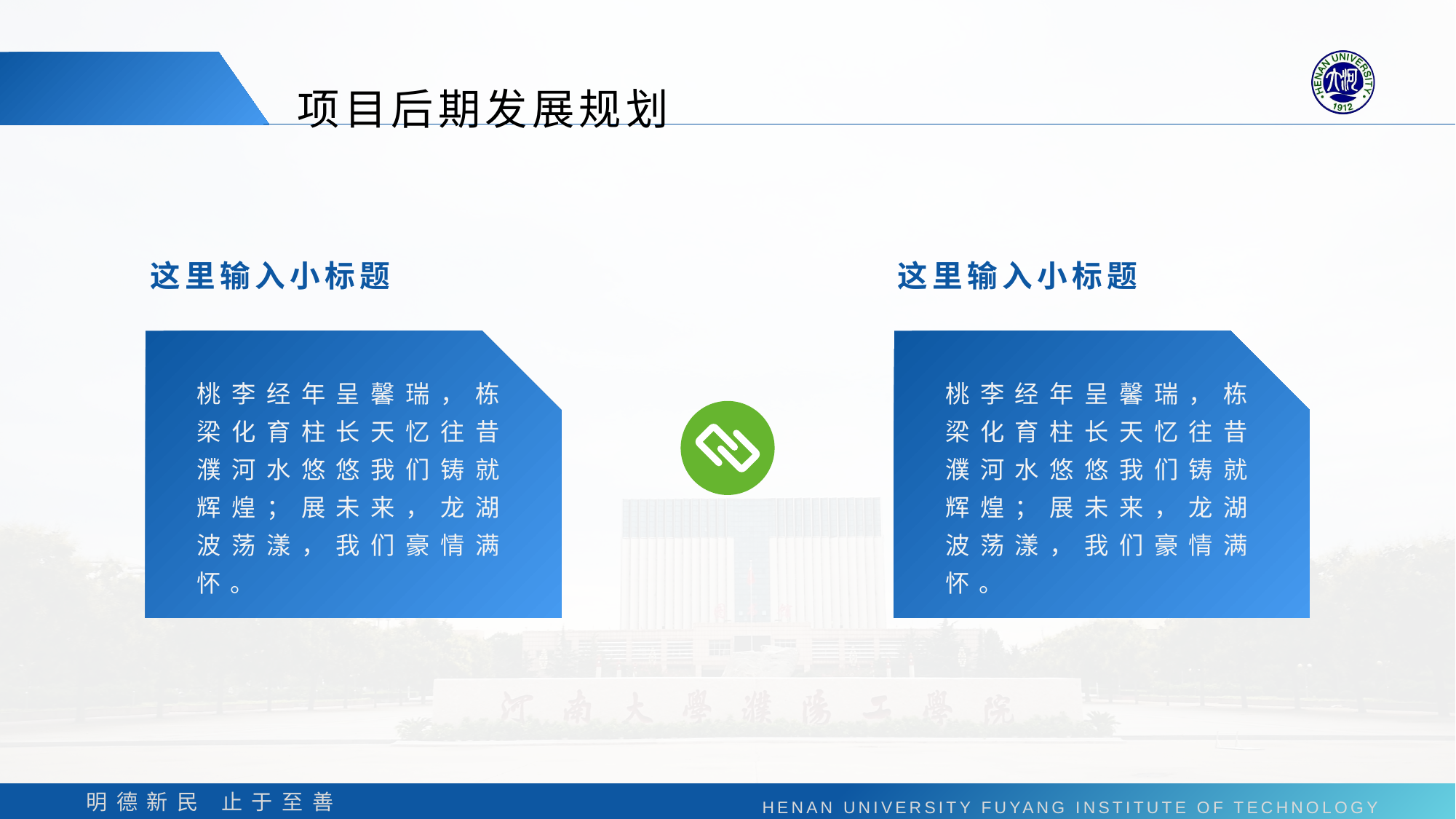

项目后期发展规划
这里输入小标题
这里输入小标题
桃李经年呈馨瑞，栋梁化育柱长天忆往昔濮河水悠悠我们铸就辉煌；展未来，龙湖波荡漾，我们豪情满怀。
桃李经年呈馨瑞，栋梁化育柱长天忆往昔濮河水悠悠我们铸就辉煌；展未来，龙湖波荡漾，我们豪情满怀。